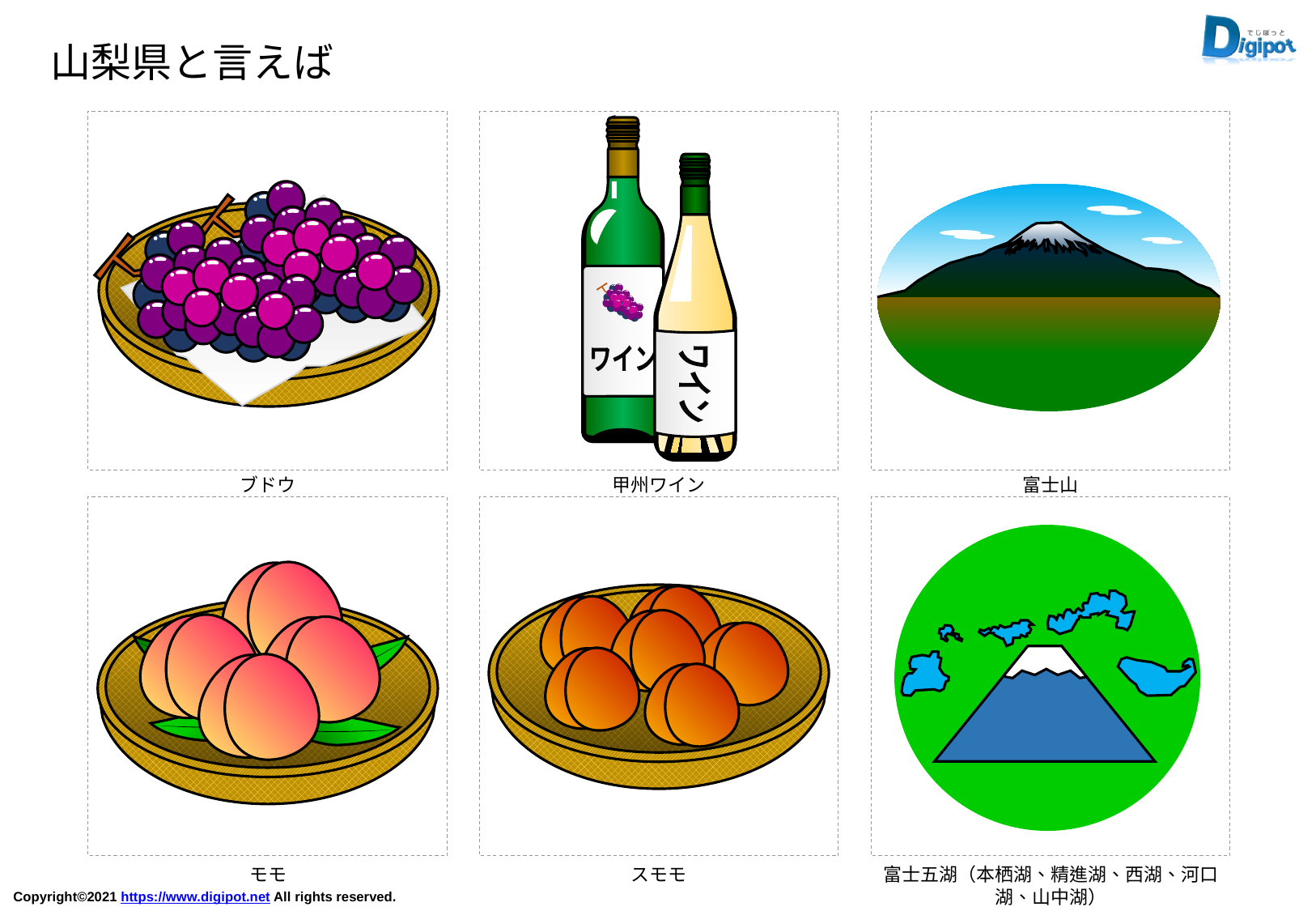

山梨県と言えば

ワイン

ワイン

ブドウ
甲州ワイン
富士山

モモ
スモモ
富士五湖（本栖湖、精進湖、西湖、河口湖、山中湖）